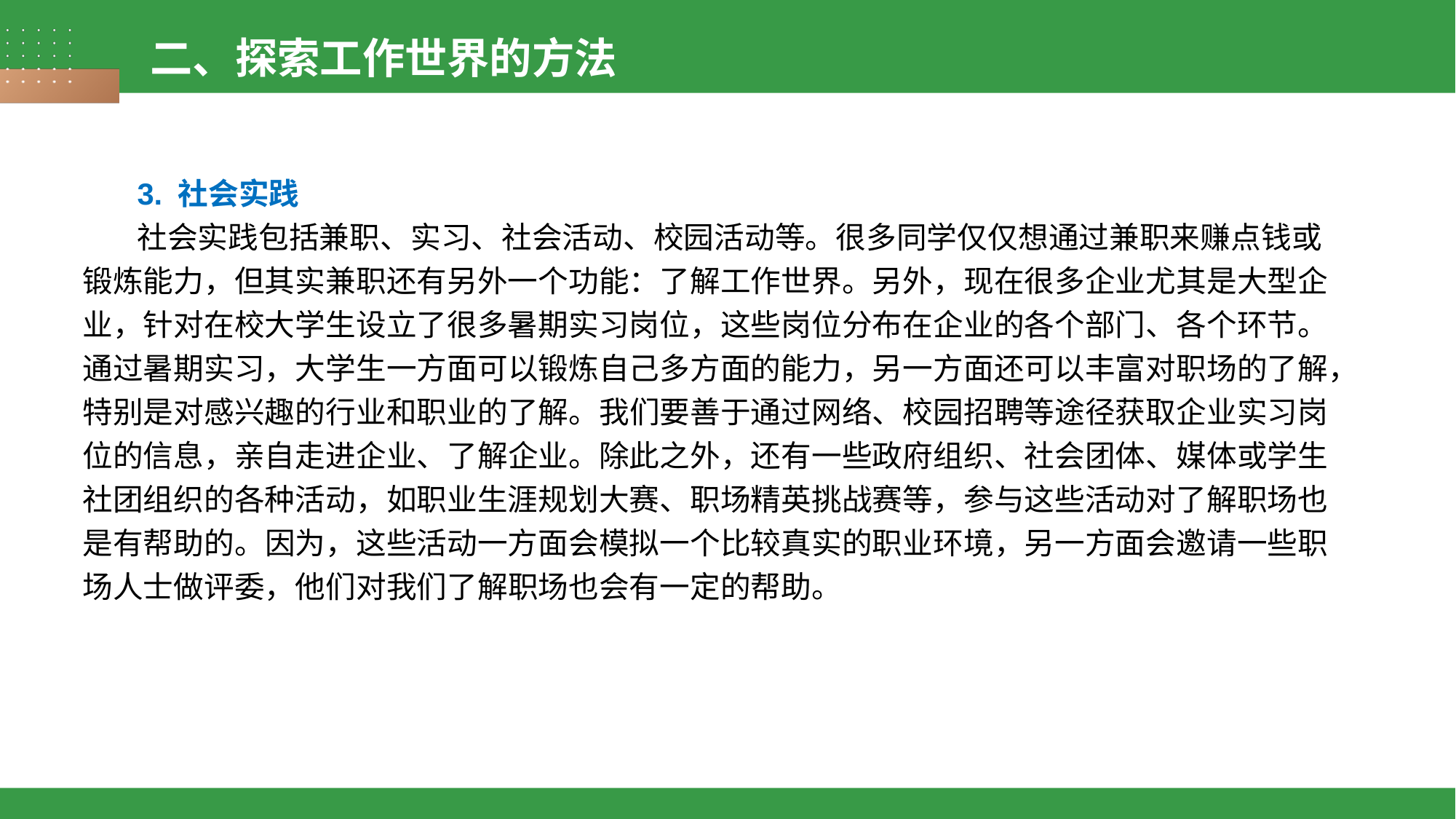

二、探索工作世界的方法
3. 社会实践
社会实践包括兼职、实习、社会活动、校园活动等。很多同学仅仅想通过兼职来赚点钱或锻炼能力，但其实兼职还有另外一个功能：了解工作世界。另外，现在很多企业尤其是大型企业，针对在校大学生设立了很多暑期实习岗位，这些岗位分布在企业的各个部门、各个环节。通过暑期实习，大学生一方面可以锻炼自己多方面的能力，另一方面还可以丰富对职场的了解，特别是对感兴趣的行业和职业的了解。我们要善于通过网络、校园招聘等途径获取企业实习岗位的信息，亲自走进企业、了解企业。除此之外，还有一些政府组织、社会团体、媒体或学生社团组织的各种活动，如职业生涯规划大赛、职场精英挑战赛等，参与这些活动对了解职场也是有帮助的。因为，这些活动一方面会模拟一个比较真实的职业环境，另一方面会邀请一些职场人士做评委，他们对我们了解职场也会有一定的帮助。